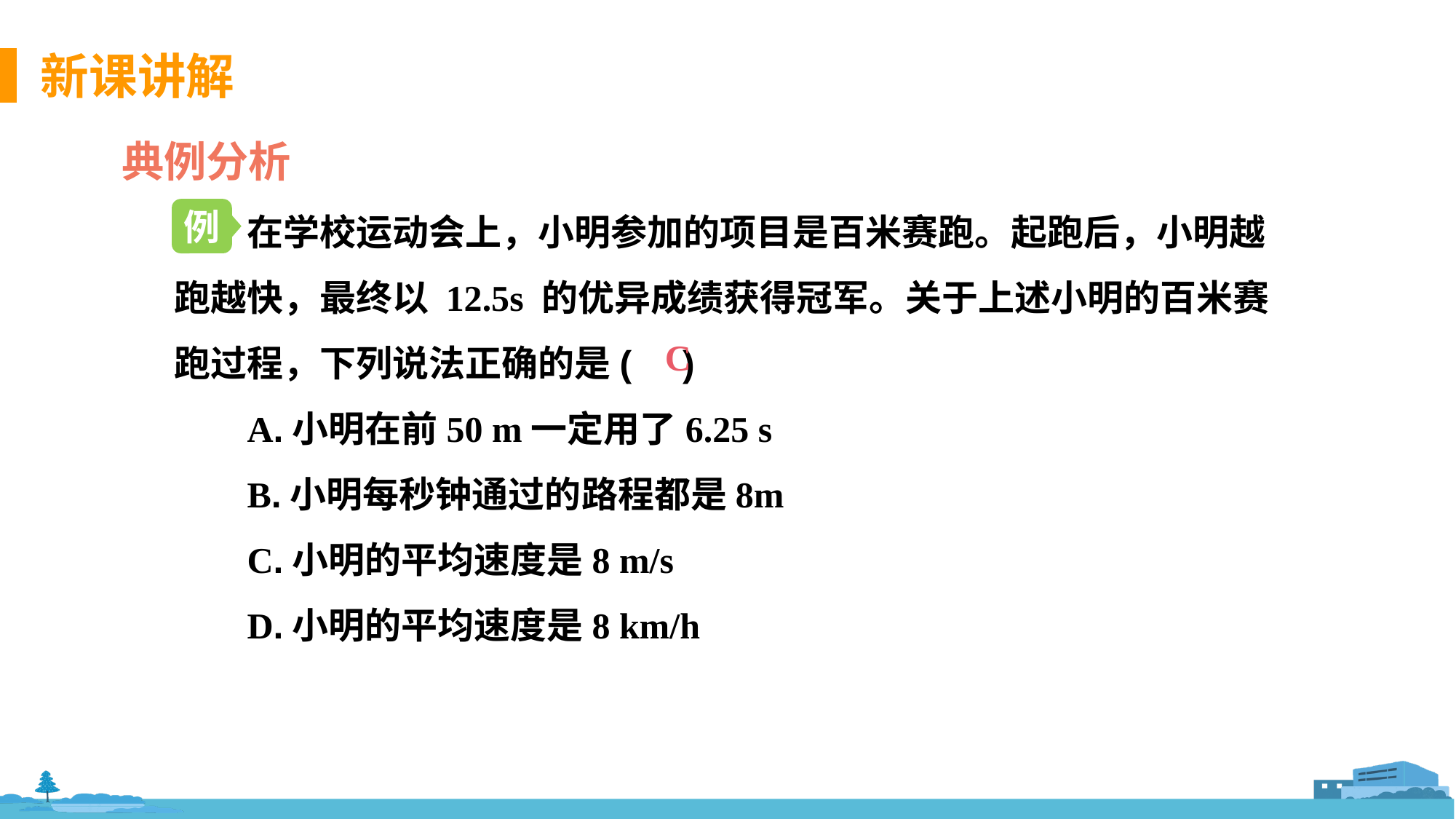

典例分析
在学校运动会上，小明参加的项目是百米赛跑。起跑后，小明越跑越快，最终以 12.5s 的优异成绩获得冠军。关于上述小明的百米赛跑过程，下列说法正确的是(     )
A.小明在前50 m一定用了6.25 s
B.小明每秒钟通过的路程都是8m
C.小明的平均速度是8 m/s
D.小明的平均速度是8 km/h

例
C